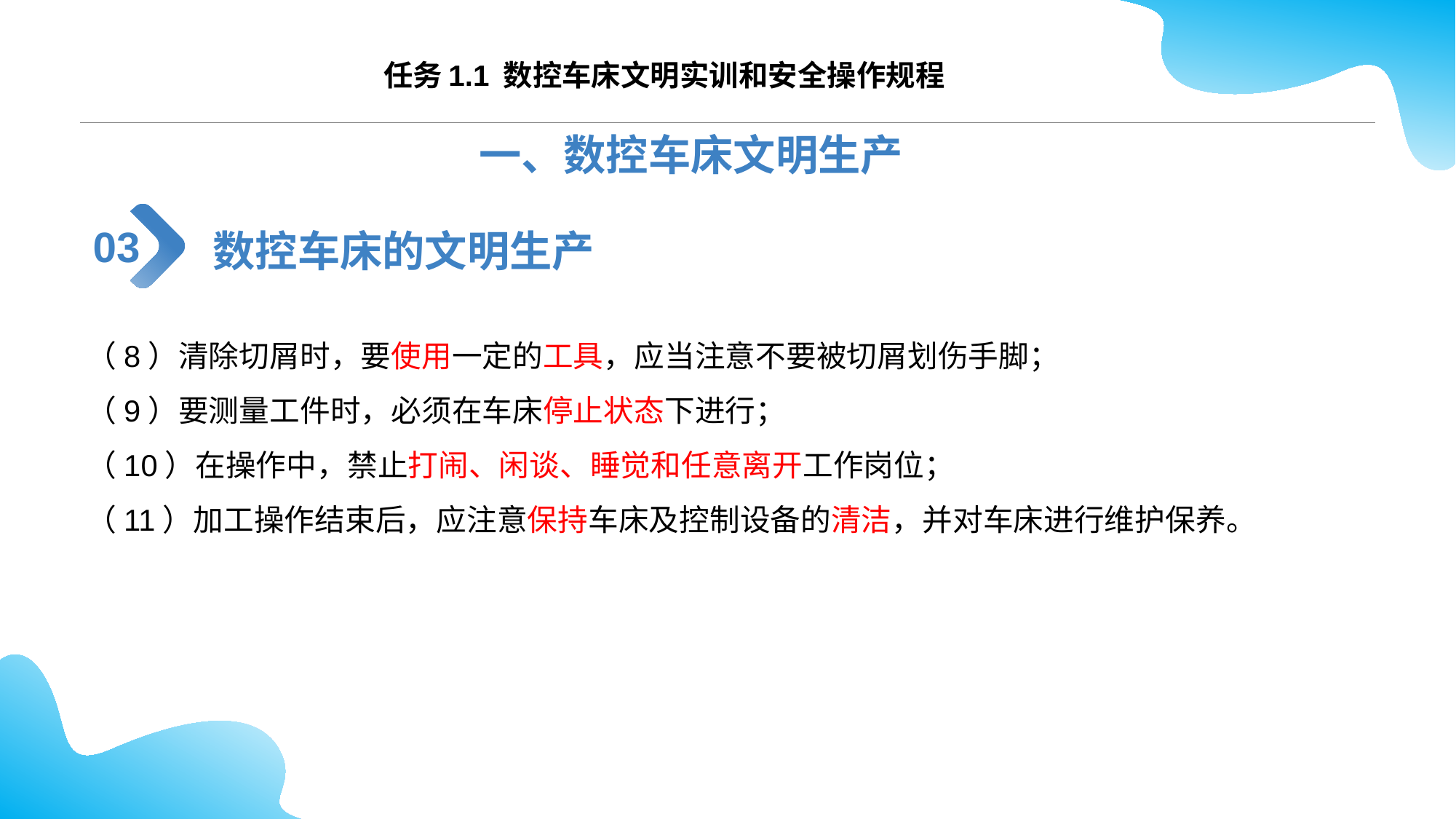

任务1.1 数控车床文明实训和安全操作规程
一、数控车床文明生产
数控车床的文明生产
03

（8）清除切屑时，要使用一定的工具，应当注意不要被切屑划伤手脚；
（9）要测量工件时，必须在车床停止状态下进行；
（10）在操作中，禁止打闹、闲谈、睡觉和任意离开工作岗位；
（11）加工操作结束后，应注意保持车床及控制设备的清洁，并对车床进行维护保养。